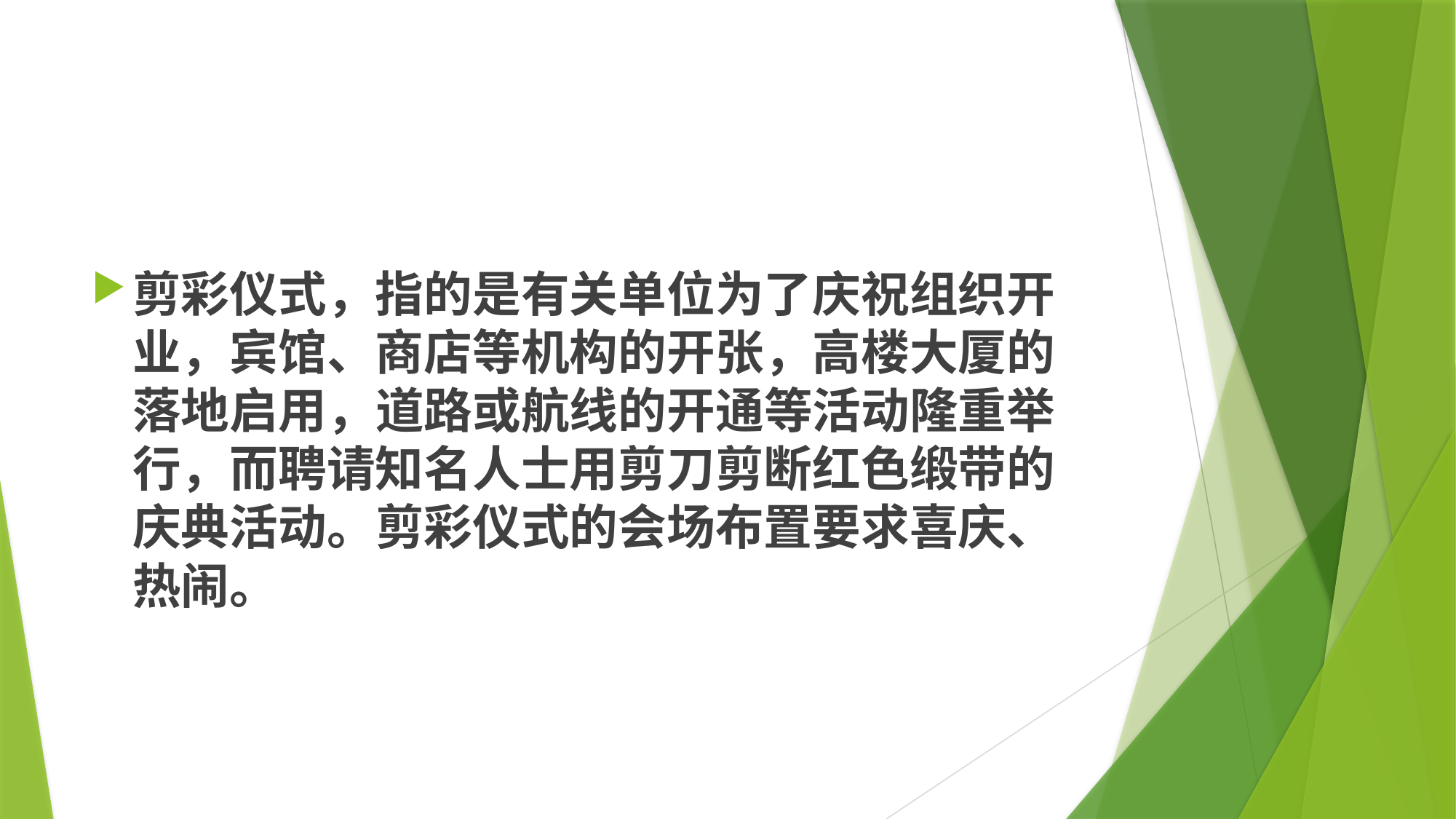

#
剪彩仪式，指的是有关单位为了庆祝组织开业，宾馆、商店等机构的开张，高楼大厦的落地启用，道路或航线的开通等活动隆重举行，而聘请知名人士用剪刀剪断红色缎带的庆典活动。剪彩仪式的会场布置要求喜庆、热闹。